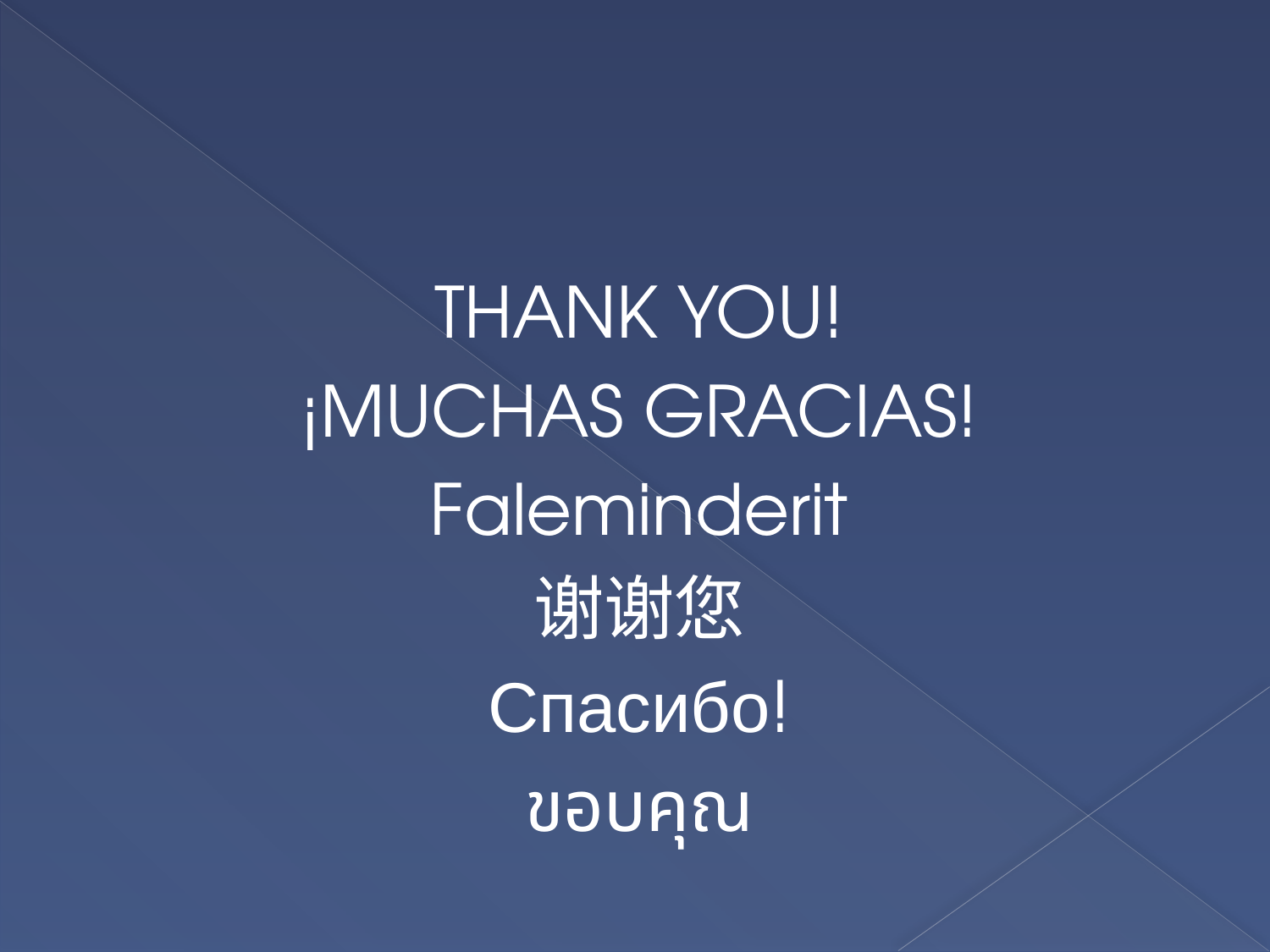

#
THANK YOU!
¡MUCHAS GRACIAS!
Faleminderit
谢谢您
Спасибо!
ขอบคุณ